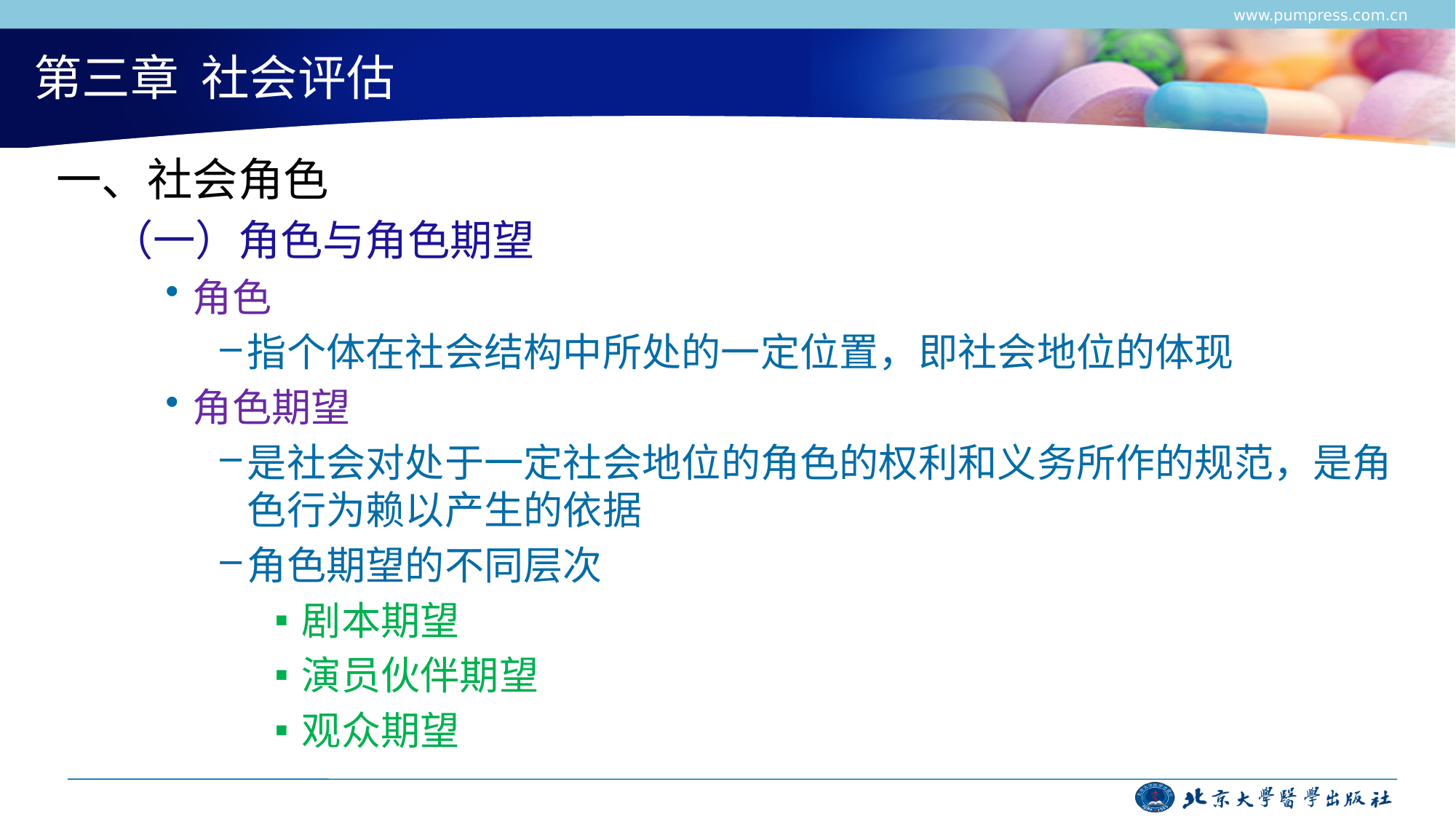

www.pumpress.com.cn
# 第三章  社会评估
一、社会角色
（一）角色与角色期望
角色
指个体在社会结构中所处的一定位置，即社会地位的体现
角色期望
是社会对处于一定社会地位的角色的权利和义务所作的规范，是角色行为赖以产生的依据
角色期望的不同层次
剧本期望
演员伙伴期望
观众期望